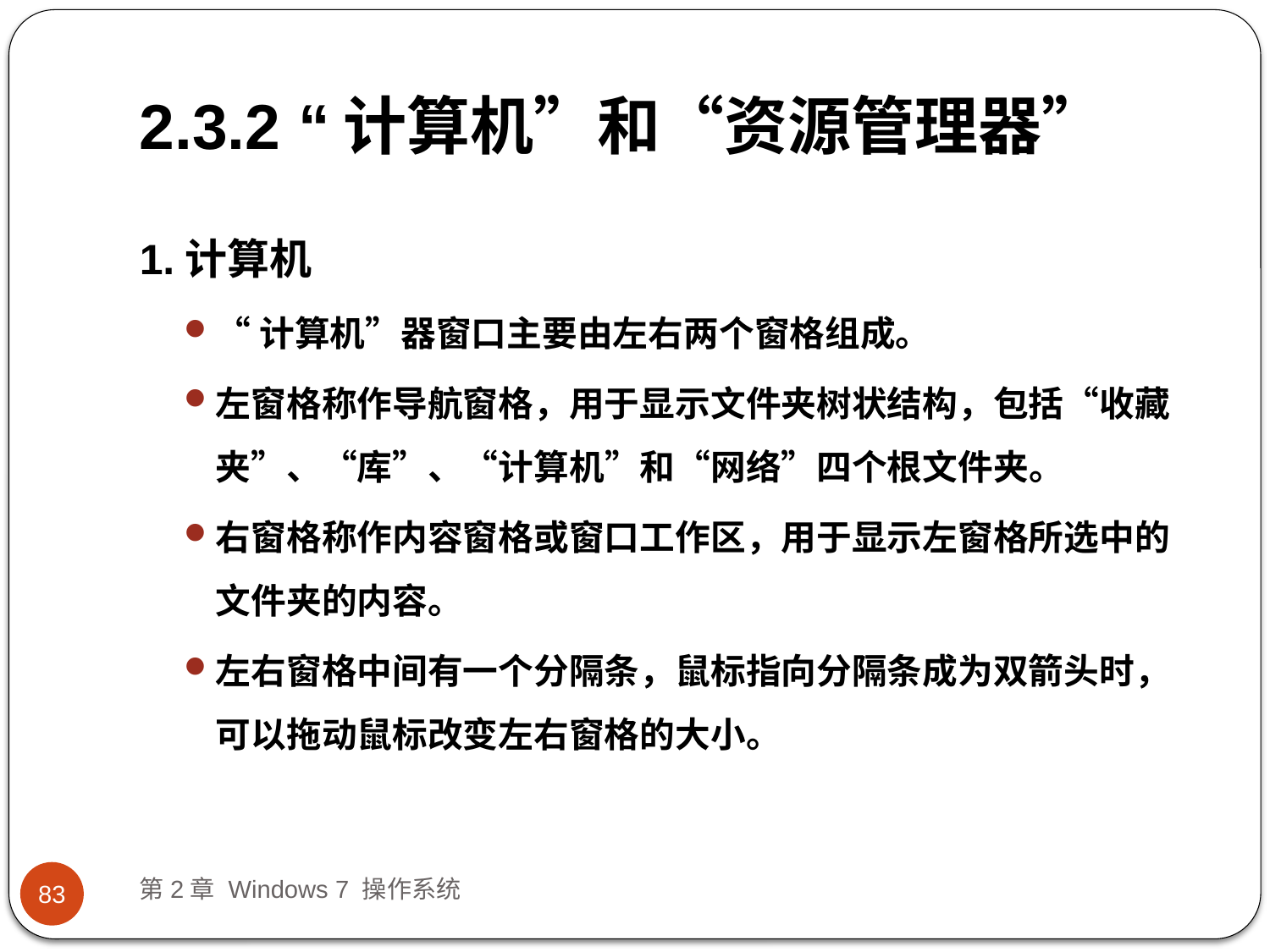

# 2.3.2 “计算机”和“资源管理器”
1.计算机
“计算机”器窗口主要由左右两个窗格组成。
左窗格称作导航窗格，用于显示文件夹树状结构，包括“收藏夹”、“库”、“计算机”和“网络”四个根文件夹。
右窗格称作内容窗格或窗口工作区，用于显示左窗格所选中的文件夹的内容。
左右窗格中间有一个分隔条，鼠标指向分隔条成为双箭头时，可以拖动鼠标改变左右窗格的大小。
第2章 Windows 7 操作系统
83